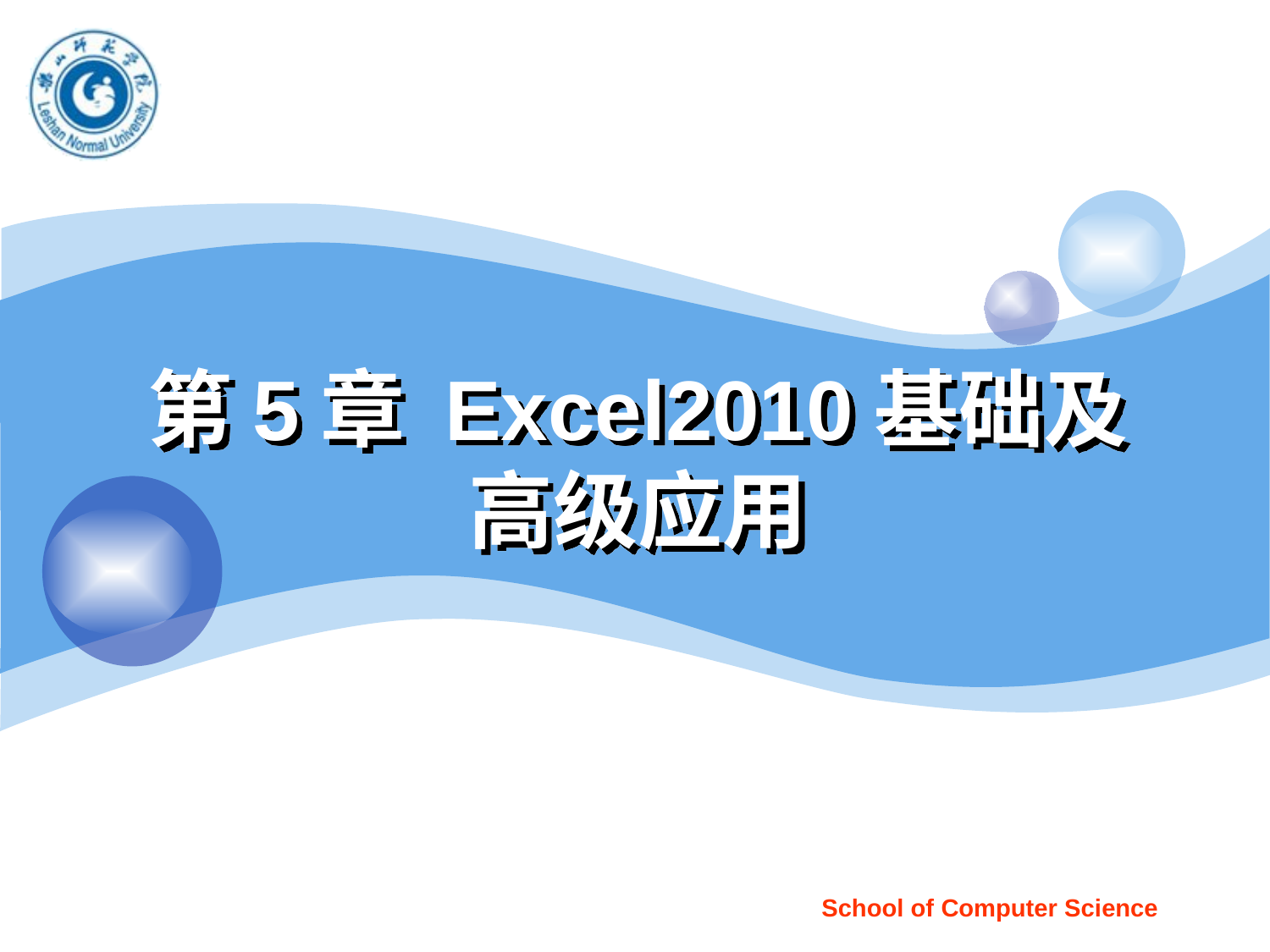

# 第5章 Excel2010基础及高级应用
School of Computer Science